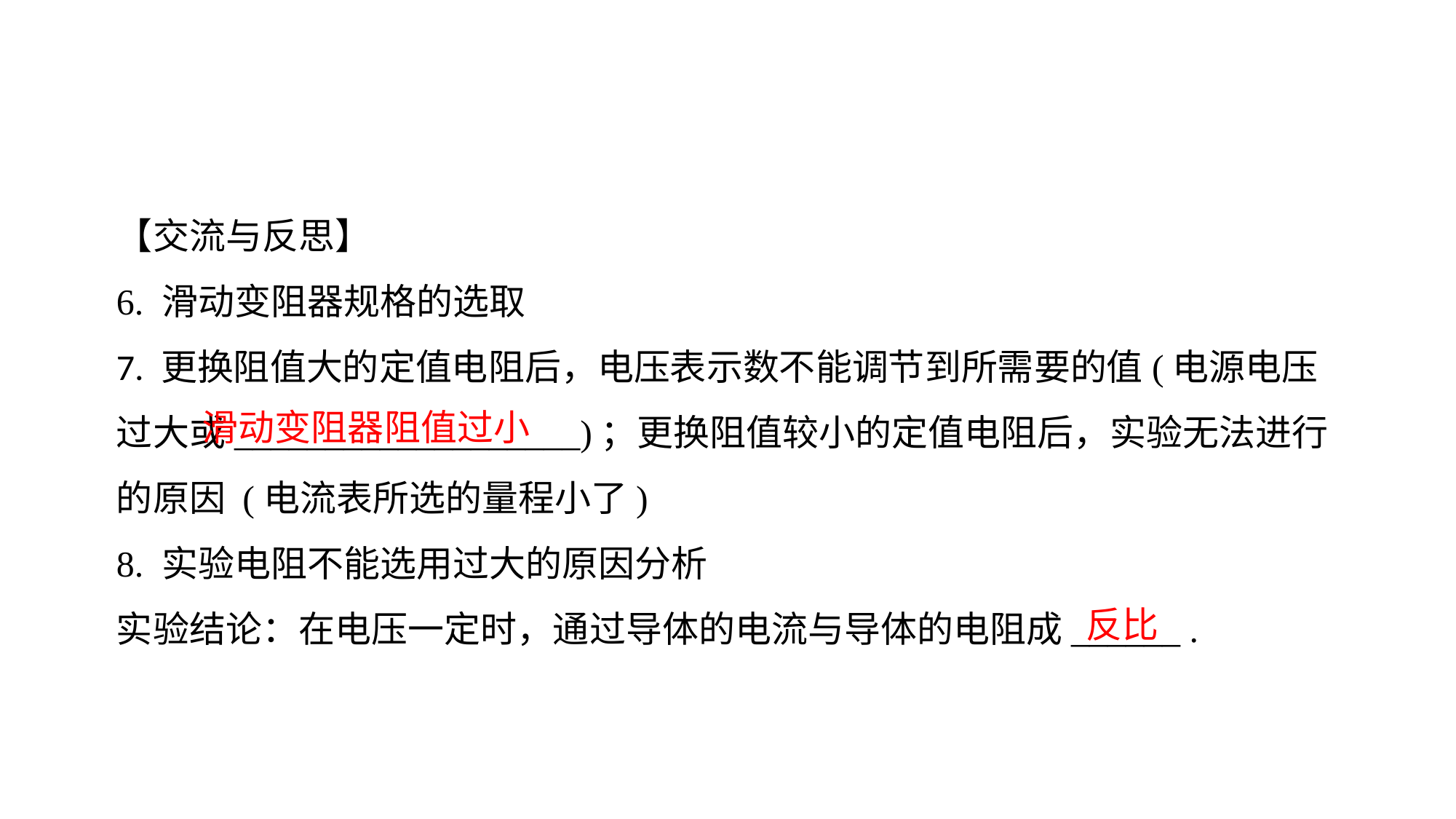

【交流与反思】
6. 滑动变阻器规格的选取7. 更换阻值大的定值电阻后，电压表示数不能调节到所需要的值(电源电压过大或___________________)；更换阻值较小的定值电阻后，实验无法进行的原因 (电流表所选的量程小了)8. 实验电阻不能选用过大的原因分析实验结论：在电压一定时，通过导体的电流与导体的电阻成______ .
滑动变阻器阻值过小
反比